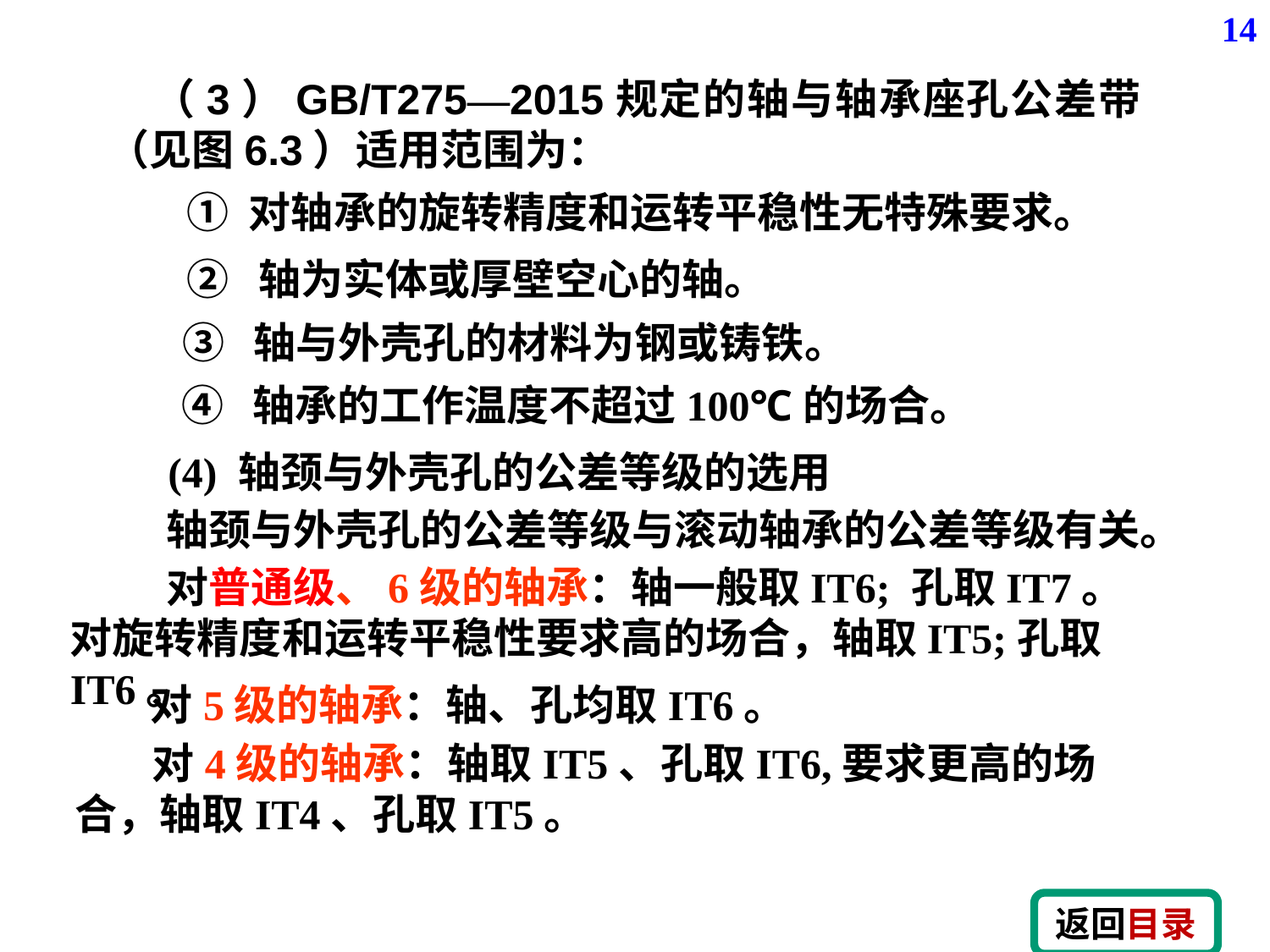

14
   （3）GB/T275—2015规定的轴与轴承座孔公差带（见图6.3）适用范围为：
① 对轴承的旋转精度和运转平稳性无特殊要求。
②  轴为实体或厚壁空心的轴。
③  轴与外壳孔的材料为钢或铸铁。
④  轴承的工作温度不超过100℃的场合。
(4) 轴颈与外壳孔的公差等级的选用
         轴颈与外壳孔的公差等级与滚动轴承的公差等级有关。
         对普通级、6级的轴承：轴一般取IT6; 孔取IT7。对旋转精度和运转平稳性要求高的场合，轴取IT5;孔取IT6。
对5级的轴承：轴、孔均取IT6。
       对4级的轴承：轴取IT5、孔取IT6,要求更高的场合，轴取IT4、孔取IT5。
返回目录